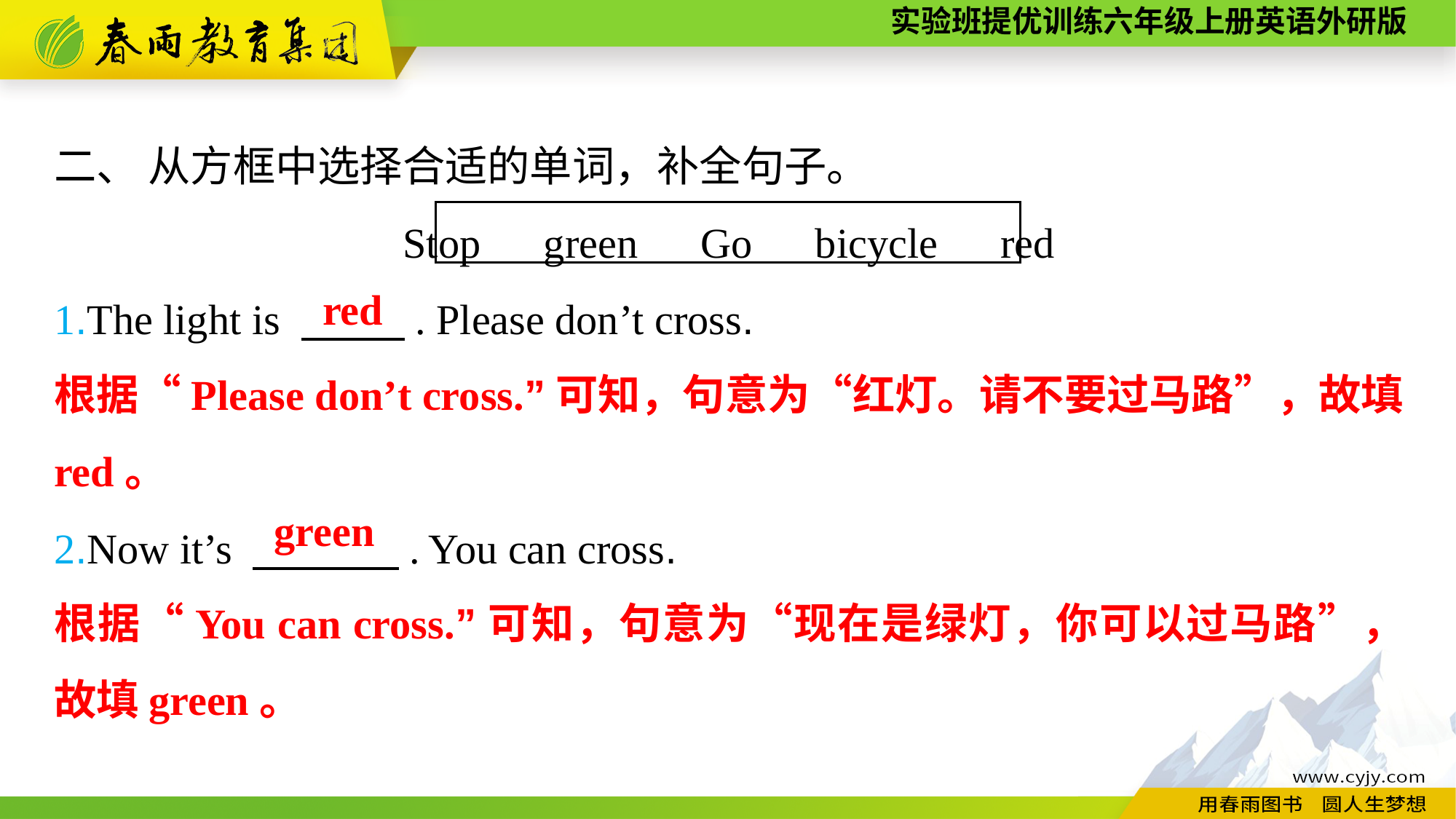

二、 从方框中选择合适的单词，补全句子。
Stop　green　Go　bicycle　red
1.The light is 　　  . Please don’t cross.

2.Now it’s 　　　  . You can cross.

red
根据“Please don’t cross.”可知，句意为“红灯。请不要过马路”，故填red。
green
根据“You can cross.”可知，句意为“现在是绿灯，你可以过马路”，故填green。